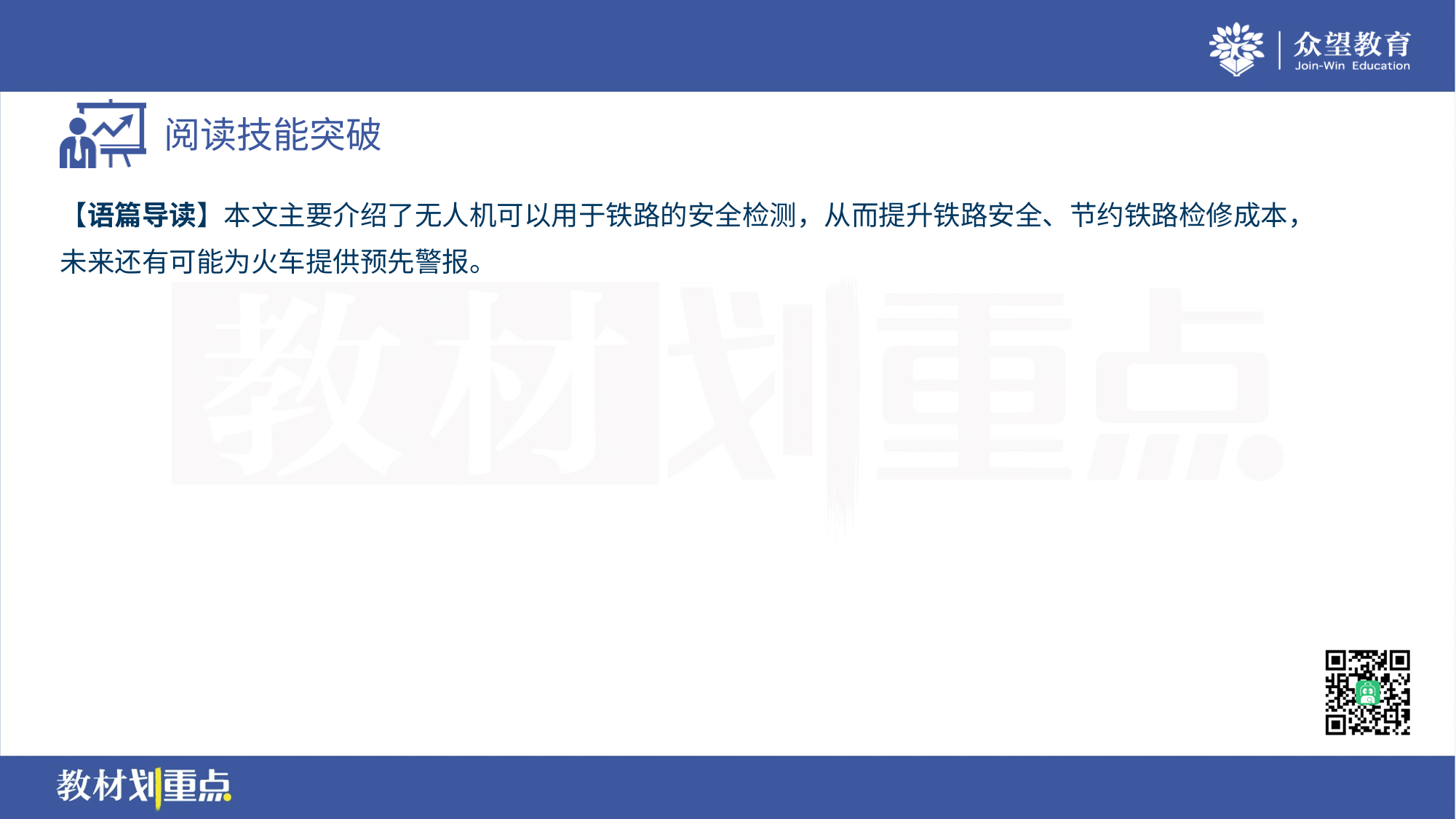

【语篇导读】本文主要介绍了无人机可以用于铁路的安全检测，从而提升铁路安全、节约铁路检修成本，
未来还有可能为火车提供预先警报。